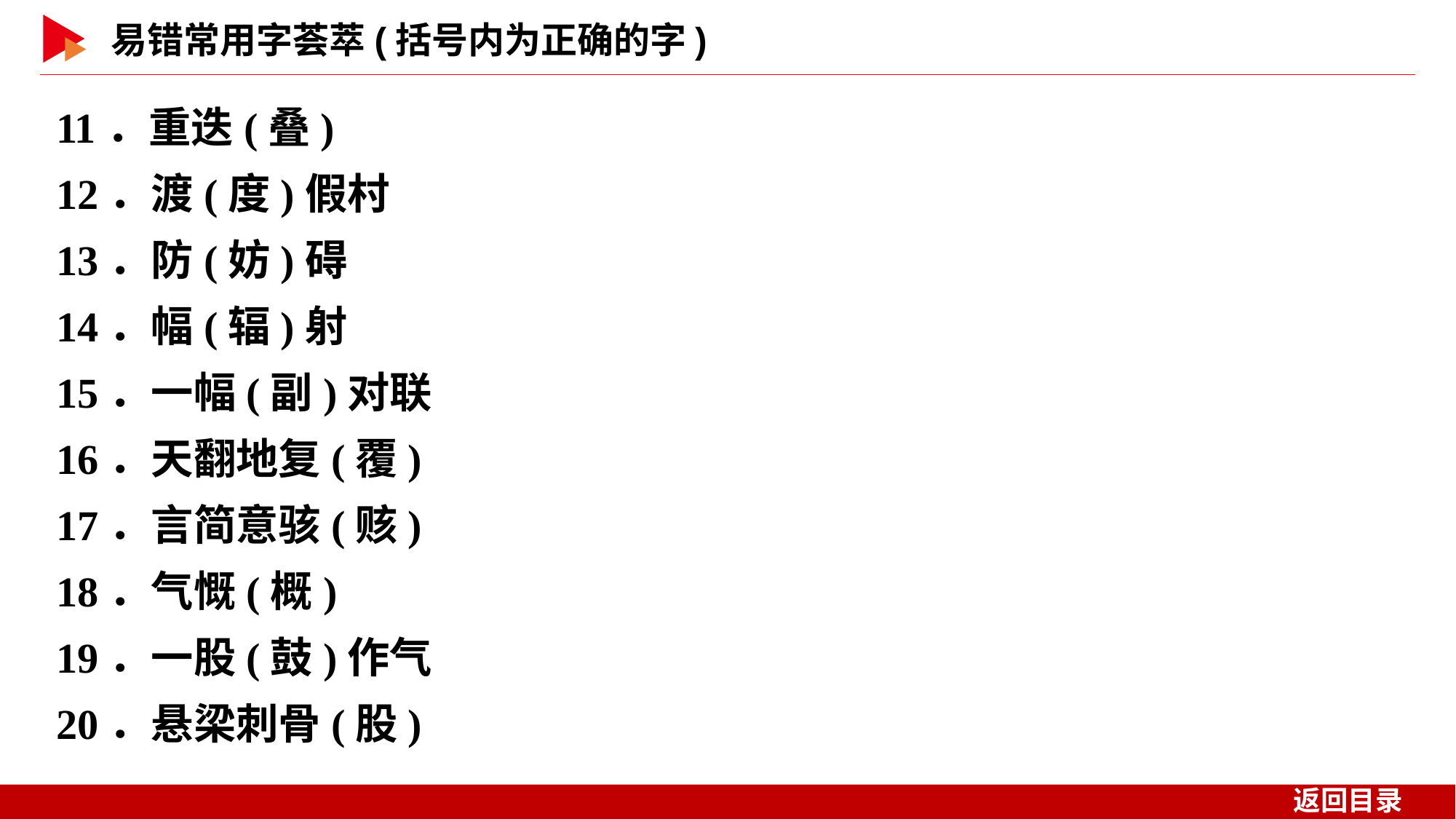

11．重迭(叠)
12．渡(度)假村
13．防(妨)碍
14．幅(辐)射
15．一幅(副)对联
16．天翻地复(覆)
17．言简意骇(赅)
18．气慨(概)
19．一股(鼓)作气
20．悬梁刺骨(股)